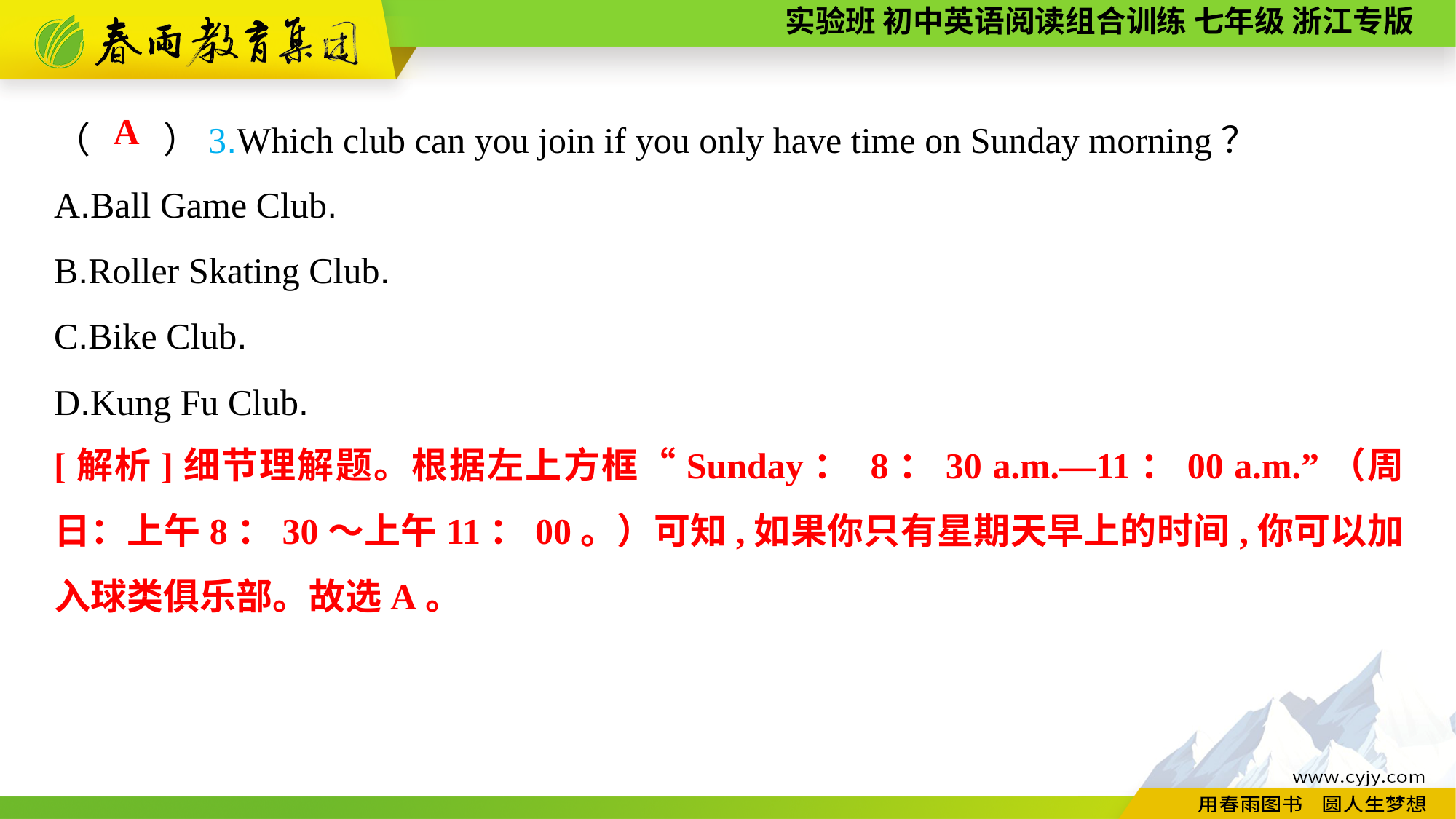

（　　）3.Which club can you join if you only have time on Sunday morning？
A.Ball Game Club.
B.Roller Skating Club.
C.Bike Club.
D.Kung Fu Club.
A
[解析]细节理解题。根据左上方框“Sunday： 8：30 a.m.—11：00 a.m.”（周日：上午8：30～上午11：00。）可知,如果你只有星期天早上的时间,你可以加入球类俱乐部。故选A。